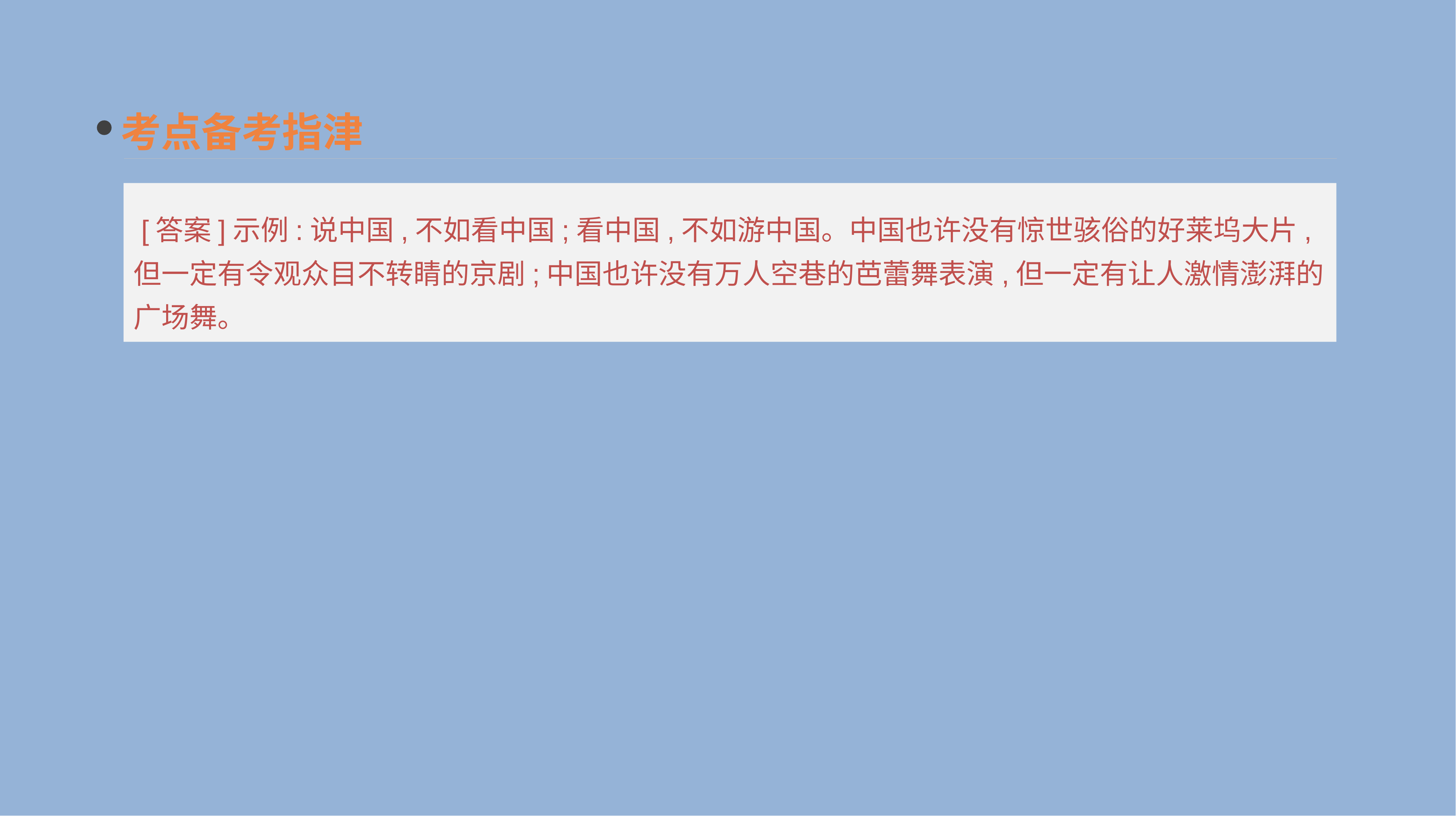

考点备考指津

 [答案]示例:说中国,不如看中国;看中国,不如游中国。中国也许没有惊世骇俗的好莱坞大片,但一定有令观众目不转睛的京剧;中国也许没有万人空巷的芭蕾舞表演,但一定有让人激情澎湃的广场舞。